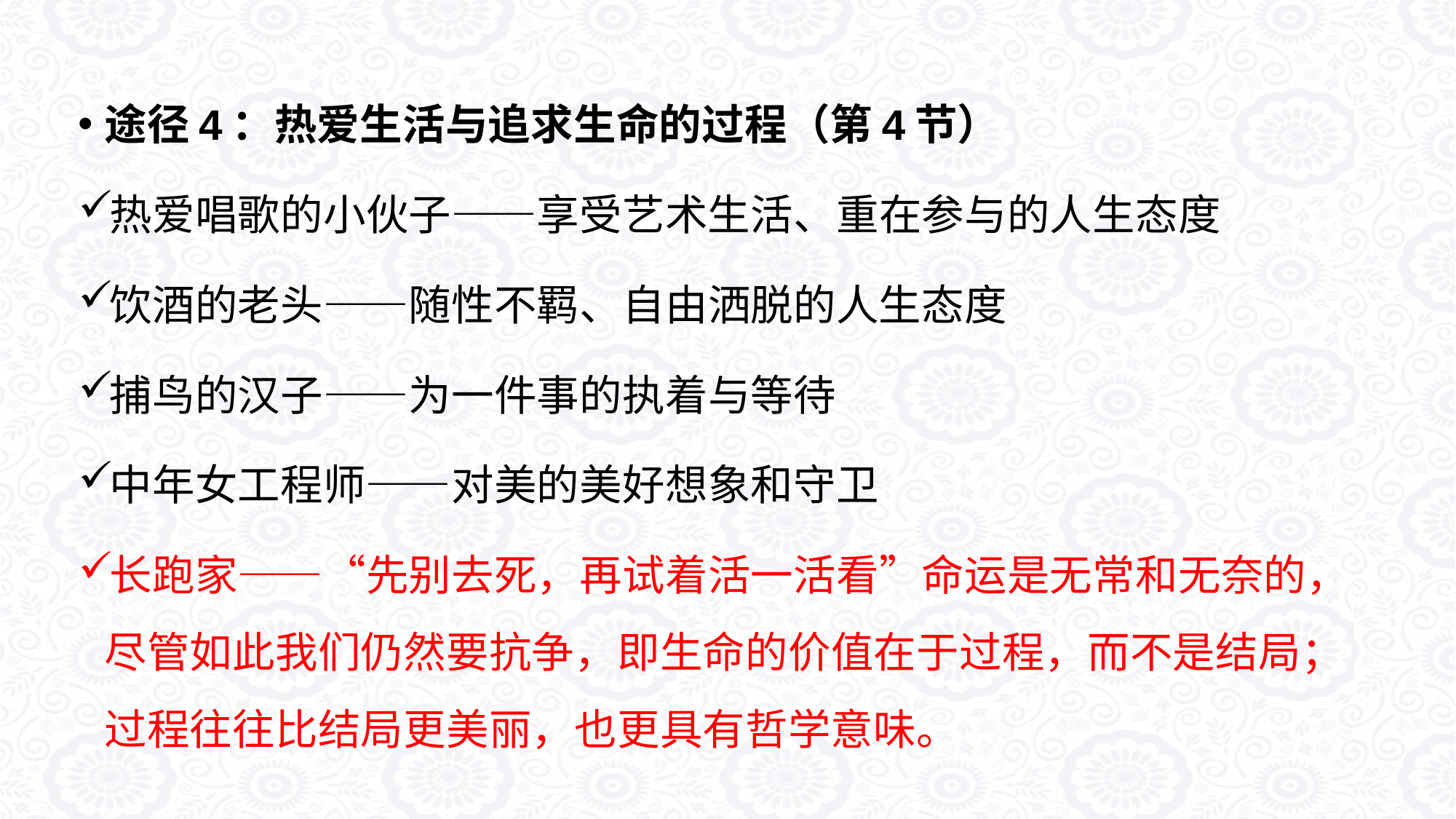

途径4：热爱生活与追求生命的过程（第4节）
热爱唱歌的小伙子——享受艺术生活、重在参与的人生态度
饮酒的老头——随性不羁、自由洒脱的人生态度
捕鸟的汉子——为一件事的执着与等待
中年女工程师——对美的美好想象和守卫
长跑家——“先别去死，再试着活一活看”命运是无常和无奈的，尽管如此我们仍然要抗争，即生命的价值在于过程，而不是结局；过程往往比结局更美丽，也更具有哲学意味。